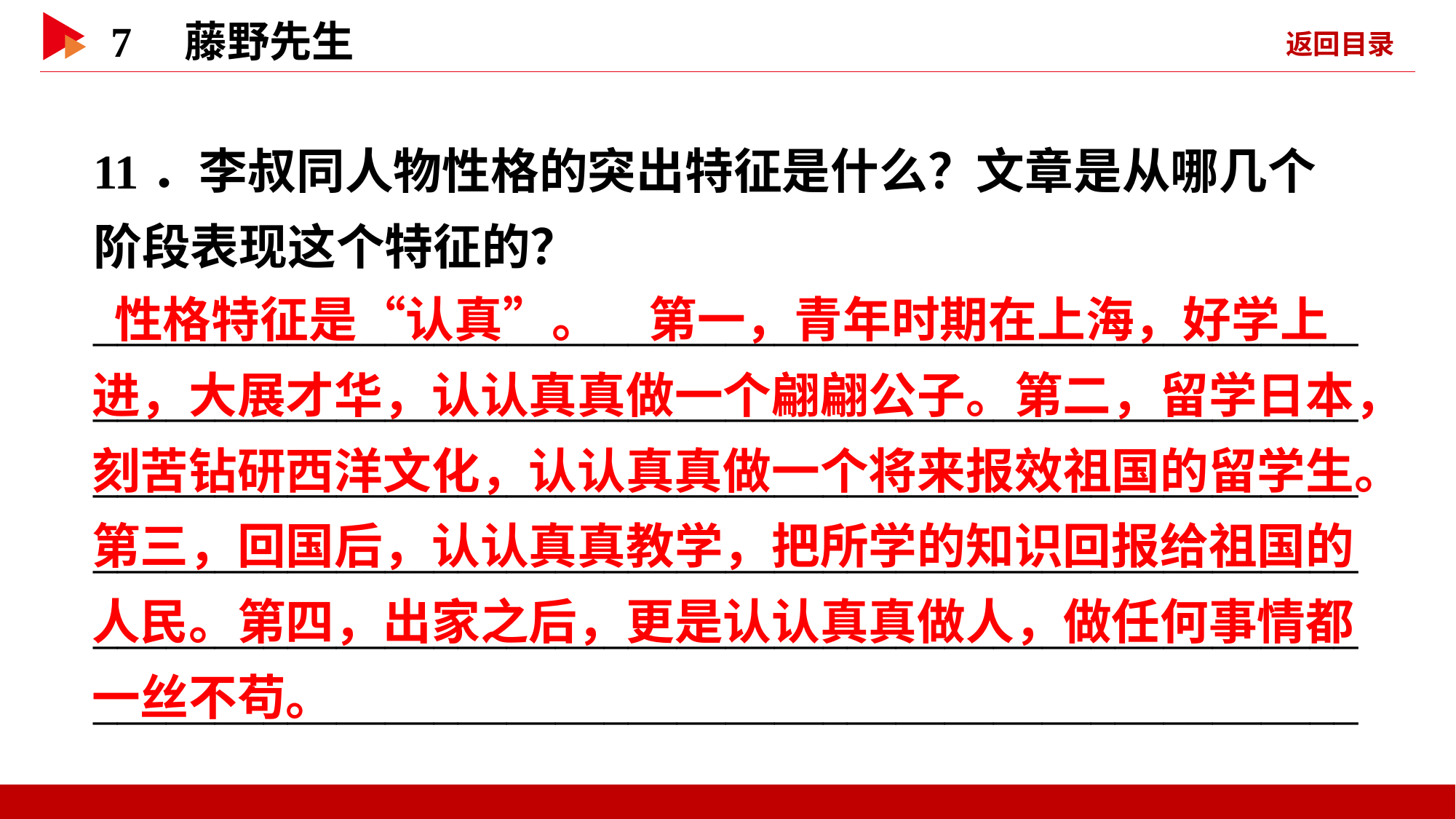

11．李叔同人物性格的突出特征是什么？文章是从哪几个阶段表现这个特征的？
________________________________________________________________________________________________________________________________________________________________________________________________________________________________________________________________________________________________________________________
 性格特征是“认真”。　第一，青年时期在上海，好学上进，大展才华，认认真真做一个翩翩公子。第二，留学日本，刻苦钻研西洋文化，认认真真做一个将来报效祖国的留学生。第三，回国后，认认真真教学，把所学的知识回报给祖国的人民。第四，出家之后，更是认认真真做人，做任何事情都一丝不苟。